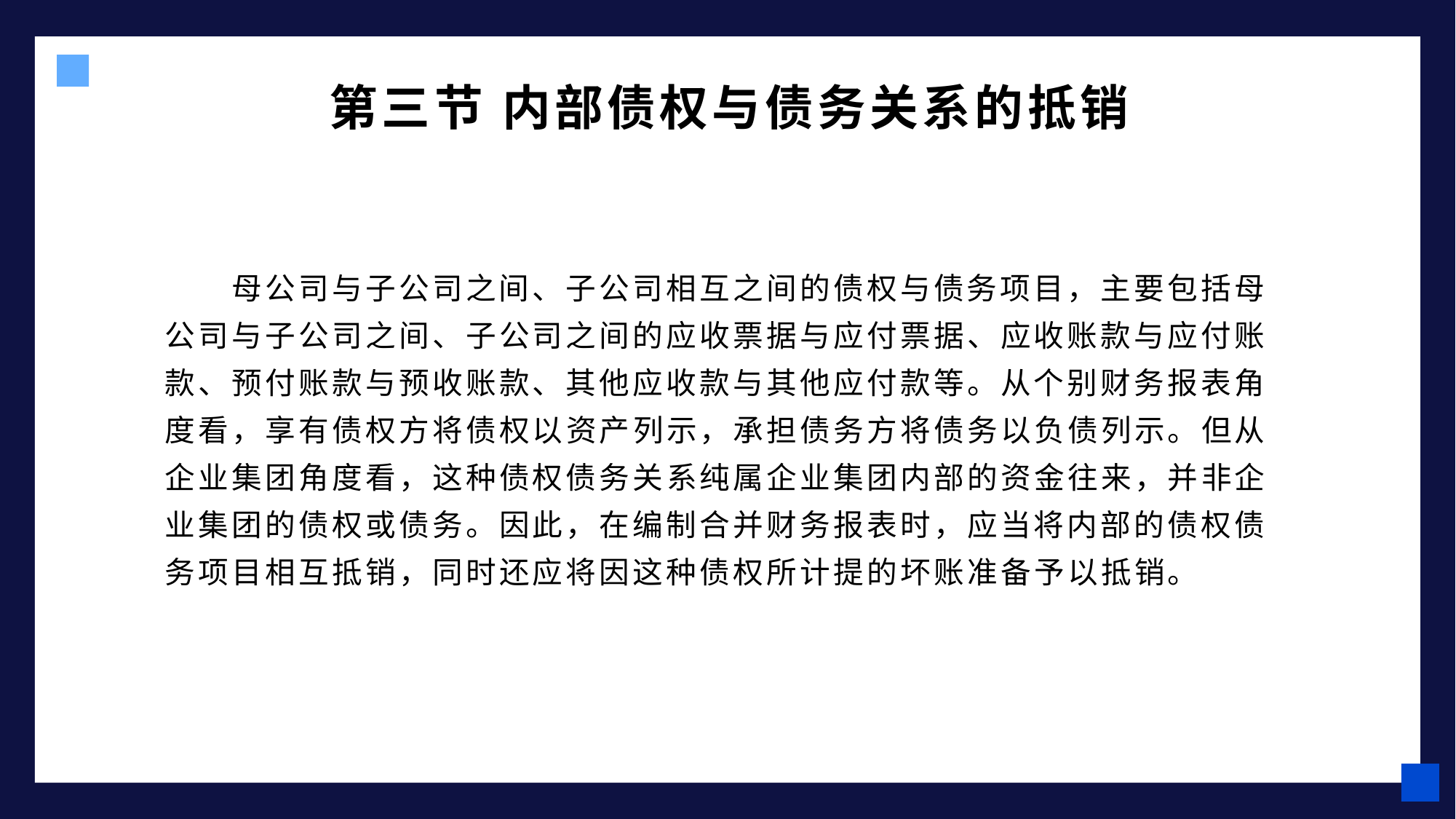

第三节 内部债权与债务关系的抵销
母公司与子公司之间、子公司相互之间的债权与债务项目，主要包括母公司与子公司之间、子公司之间的应收票据与应付票据、应收账款与应付账款、预付账款与预收账款、其他应收款与其他应付款等。从个别财务报表角度看，享有债权方将债权以资产列示，承担债务方将债务以负债列示。但从企业集团角度看，这种债权债务关系纯属企业集团内部的资金往来，并非企业集团的债权或债务。因此，在编制合并财务报表时，应当将内部的债权债务项目相互抵销，同时还应将因这种债权所计提的坏账准备予以抵销。